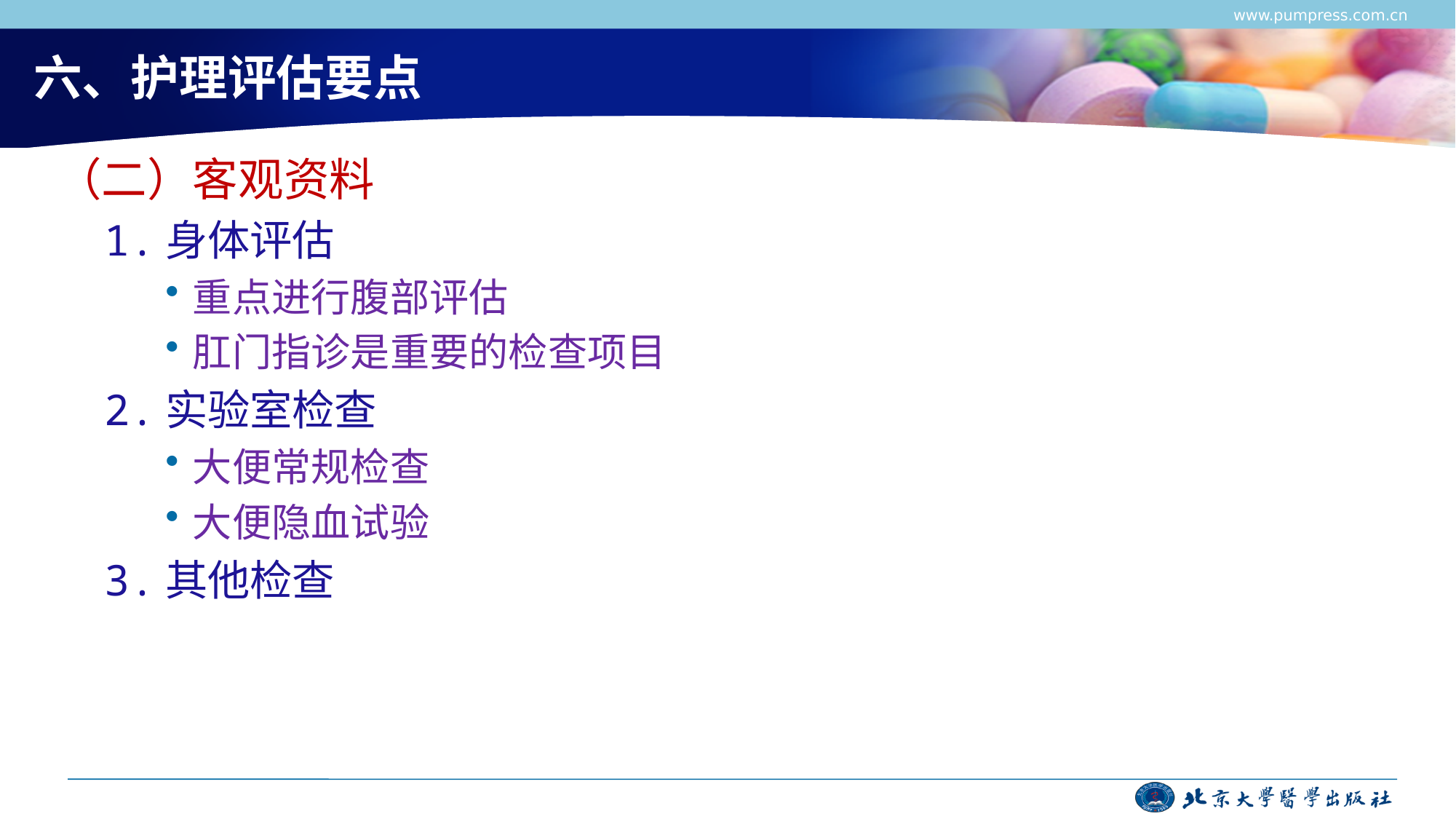

www.pumpress.com.cn
# 六、护理评估要点
（二）客观资料
1.身体评估
重点进行腹部评估
肛门指诊是重要的检查项目
2.实验室检查
大便常规检查
大便隐血试验
3.其他检查